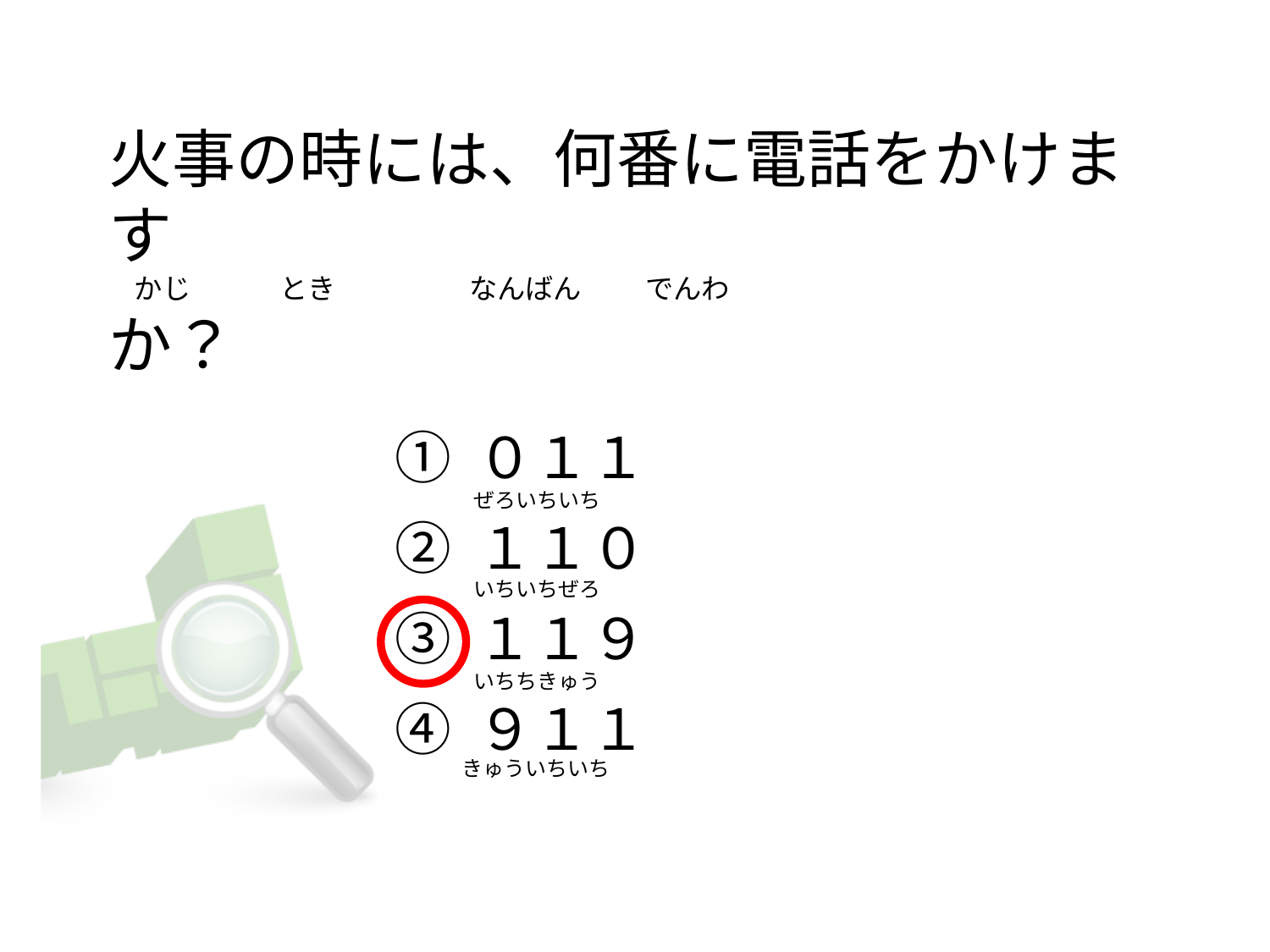

# 火事の時には、何番に電話をかけます     かじ              とき                     なんばん          でんわ か？
① ０１１
② １１０
③ １１９
④ ９１１
ぜろいちいち
いちいちぜろ

いちちきゅう
きゅういちいち